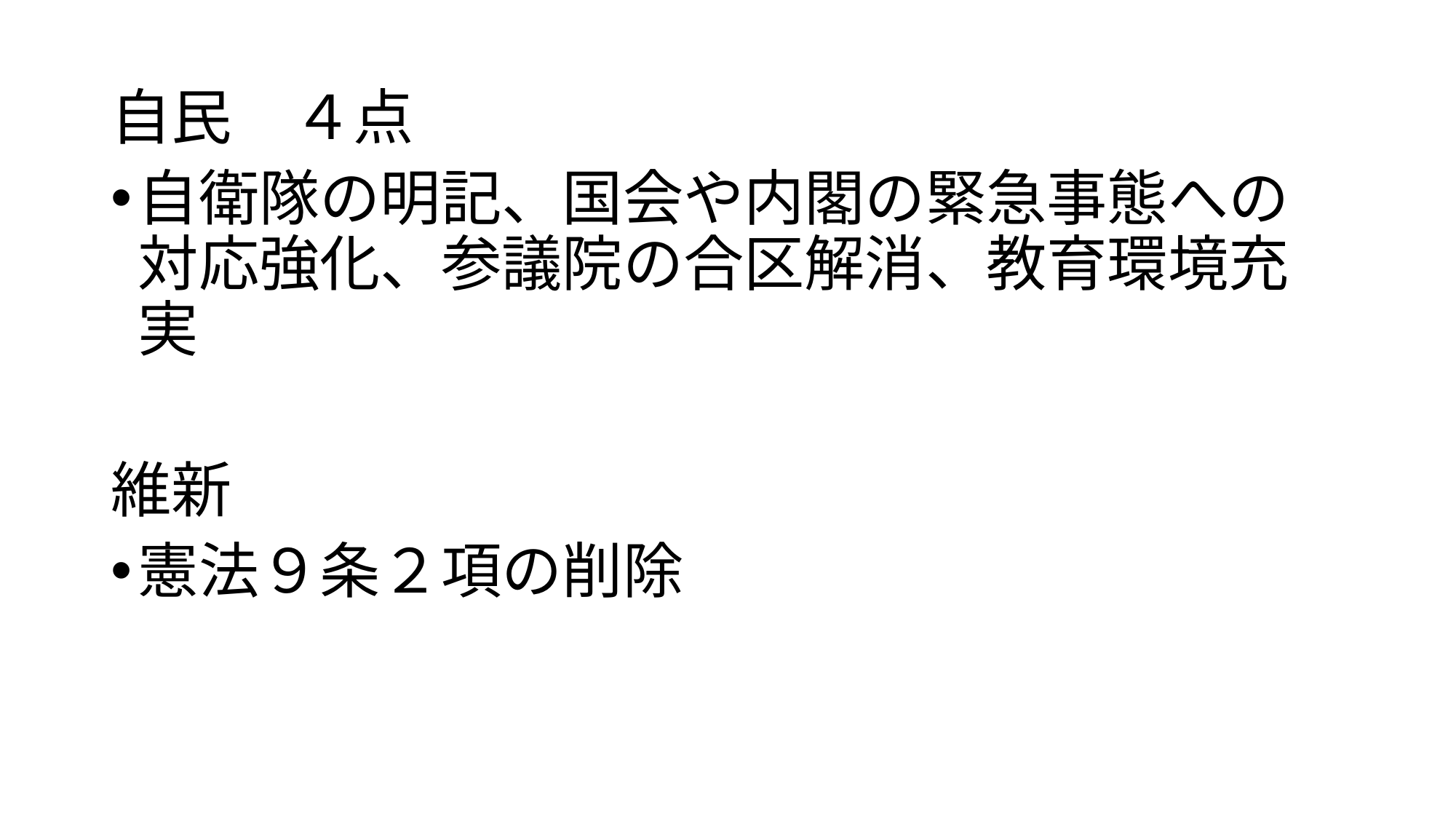

自民　４点
自衛隊の明記、国会や内閣の緊急事態への対応強化、参議院の合区解消、教育環境充実

維新
憲法９条２項の削除